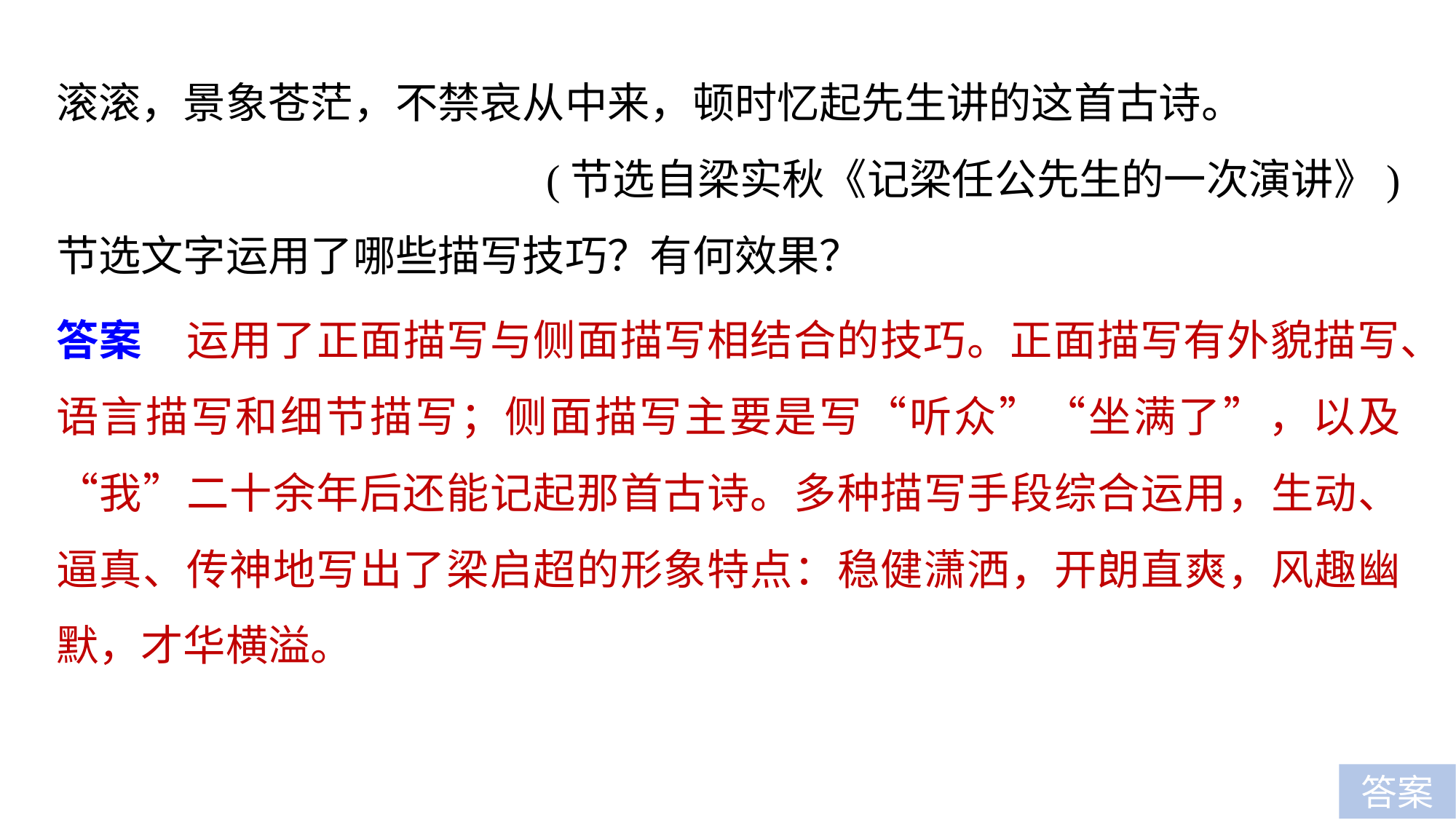

滚滚，景象苍茫，不禁哀从中来，顿时忆起先生讲的这首古诗。
(节选自梁实秋《记梁任公先生的一次演讲》)
节选文字运用了哪些描写技巧？有何效果？
答案　运用了正面描写与侧面描写相结合的技巧。正面描写有外貌描写、语言描写和细节描写；侧面描写主要是写“听众”“坐满了”，以及“我”二十余年后还能记起那首古诗。多种描写手段综合运用，生动、逼真、传神地写出了梁启超的形象特点：稳健潇洒，开朗直爽，风趣幽默，才华横溢。
答案